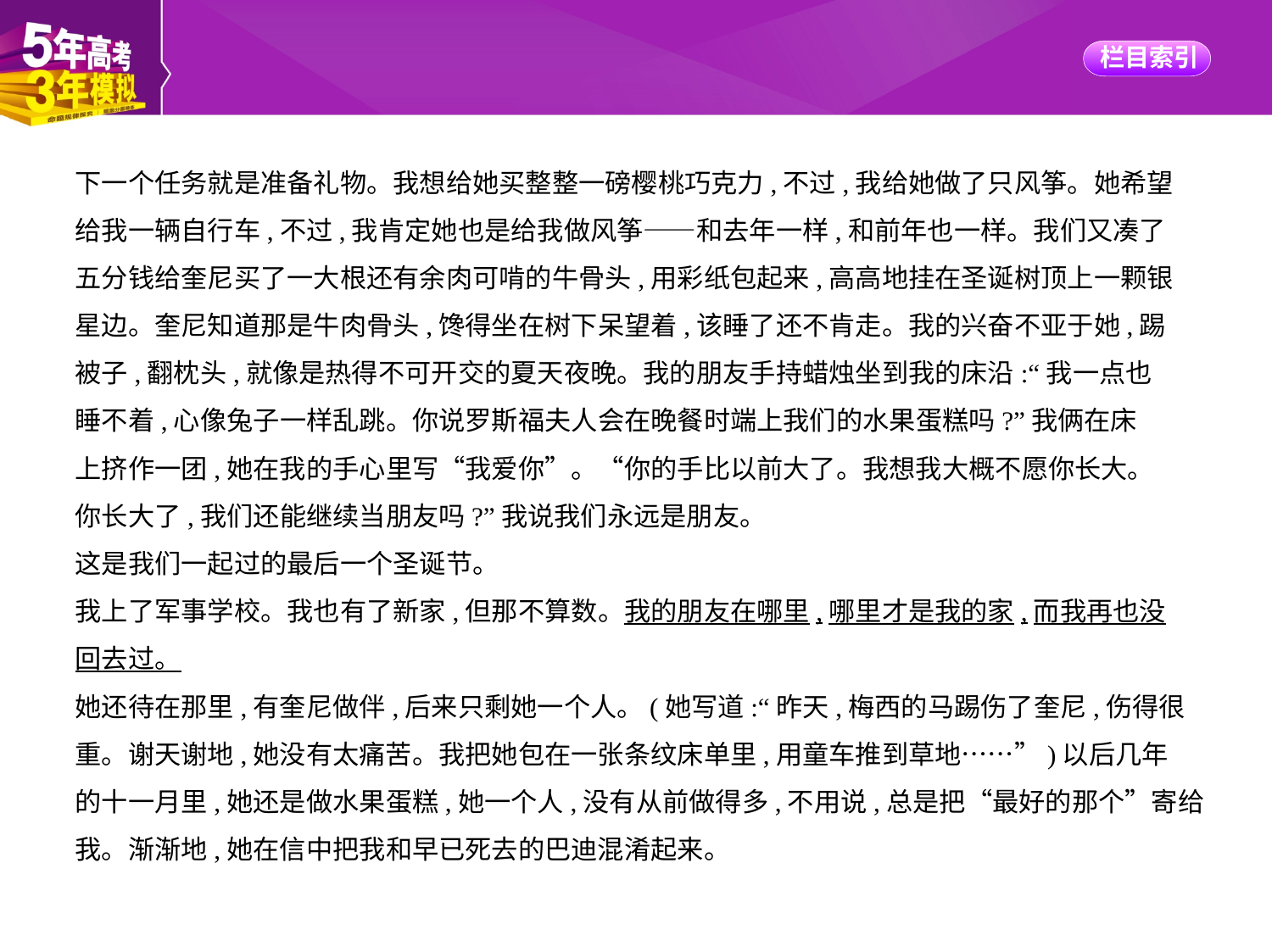

下一个任务就是准备礼物。我想给她买整整一磅樱桃巧克力,不过,我给她做了只风筝。她希望
给我一辆自行车,不过,我肯定她也是给我做风筝——和去年一样,和前年也一样。我们又凑了
五分钱给奎尼买了一大根还有余肉可啃的牛骨头,用彩纸包起来,高高地挂在圣诞树顶上一颗银
星边。奎尼知道那是牛肉骨头,馋得坐在树下呆望着,该睡了还不肯走。我的兴奋不亚于她,踢
被子,翻枕头,就像是热得不可开交的夏天夜晚。我的朋友手持蜡烛坐到我的床沿:“我一点也
睡不着,心像兔子一样乱跳。你说罗斯福夫人会在晚餐时端上我们的水果蛋糕吗?”我俩在床
上挤作一团,她在我的手心里写“我爱你”。“你的手比以前大了。我想我大概不愿你长大。
你长大了,我们还能继续当朋友吗?”我说我们永远是朋友。
这是我们一起过的最后一个圣诞节。
我上了军事学校。我也有了新家,但那不算数。我的朋友在哪里,哪里才是我的家,而我再也没
回去过。
她还待在那里,有奎尼做伴,后来只剩她一个人。(她写道:“昨天,梅西的马踢伤了奎尼,伤得很
重。谢天谢地,她没有太痛苦。我把她包在一张条纹床单里,用童车推到草地……”)以后几年
的十一月里,她还是做水果蛋糕,她一个人,没有从前做得多,不用说,总是把“最好的那个”寄给
我。渐渐地,她在信中把我和早已死去的巴迪混淆起来。